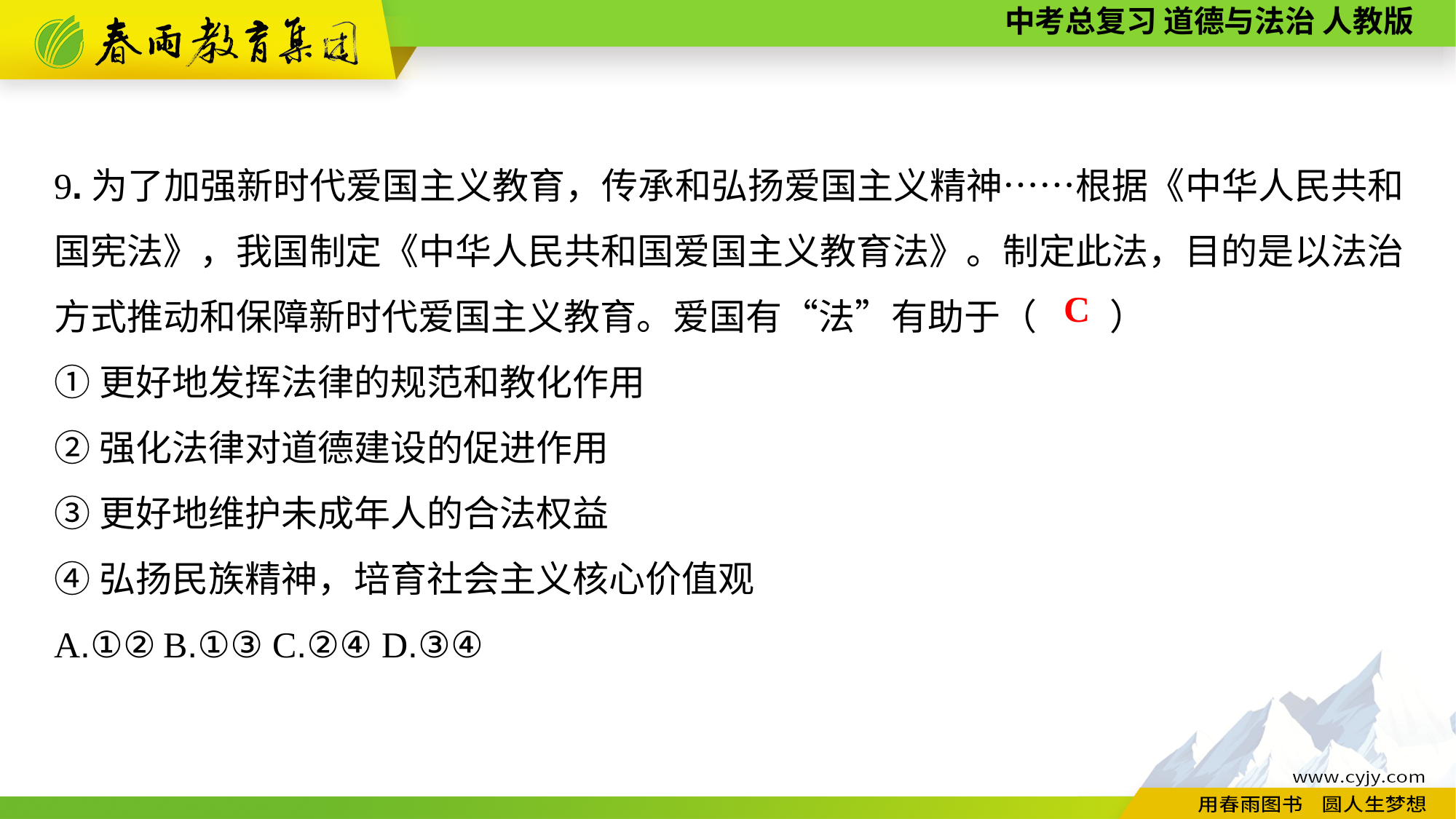

9.为了加强新时代爱国主义教育，传承和弘扬爱国主义精神……根据《中华人民共和国宪法》，我国制定《中华人民共和国爱国主义教育法》。制定此法，目的是以法治方式推动和保障新时代爱国主义教育。爱国有“法”有助于（　　）
①更好地发挥法律的规范和教化作用
②强化法律对道德建设的促进作用
③更好地维护未成年人的合法权益
④弘扬民族精神，培育社会主义核心价值观
A.①②	B.①③	C.②④	D.③④
C